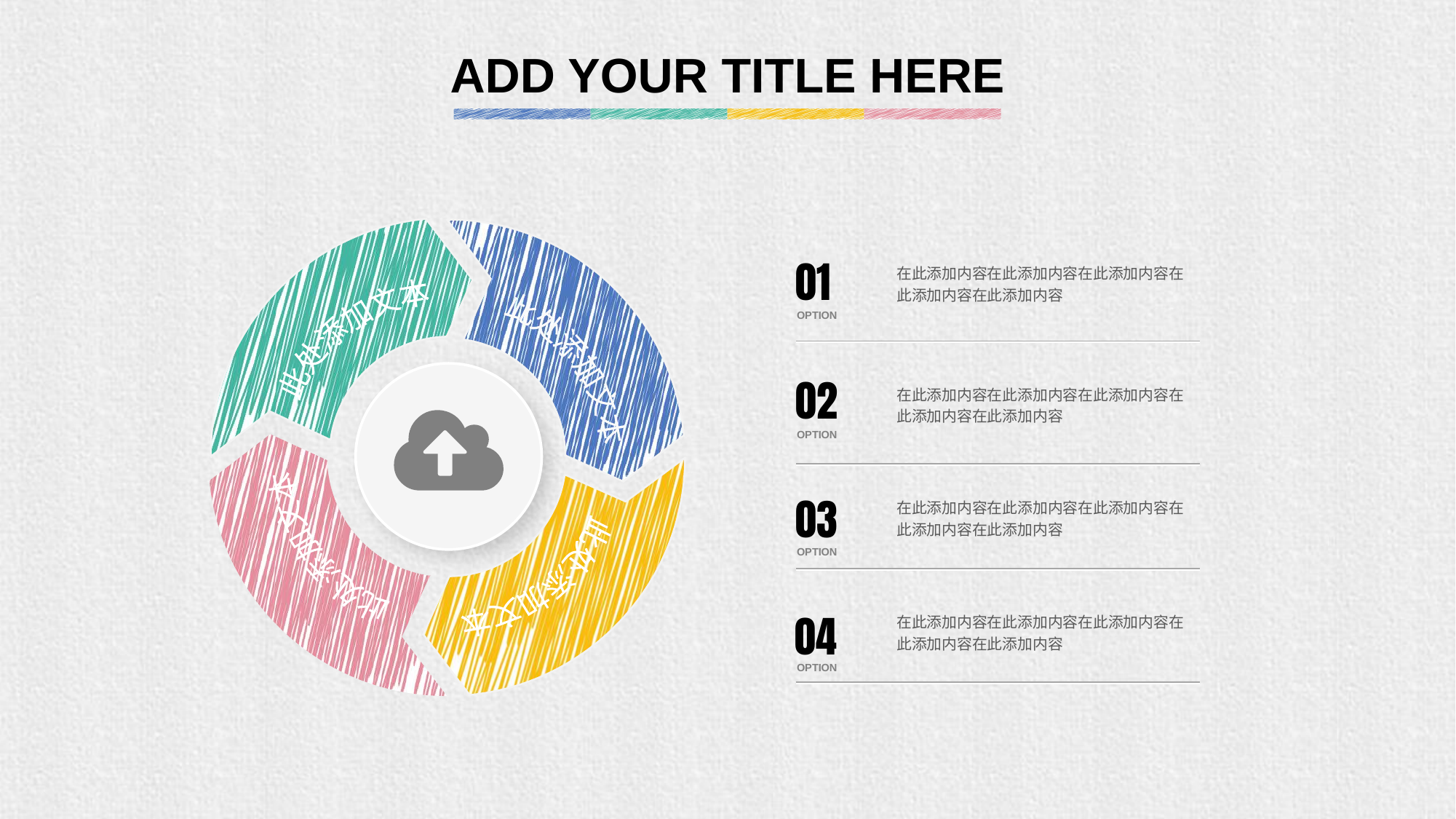

ADD YOUR TITLE HERE

此处添加文本
此处添加文本
此处添加文本
此处添加文本
在此添加内容在此添加内容在此添加内容在此添加内容在此添加内容
01
OPTION

02
OPTION
在此添加内容在此添加内容在此添加内容在此添加内容在此添加内容
在此添加内容在此添加内容在此添加内容在此添加内容在此添加内容
03
OPTION
在此添加内容在此添加内容在此添加内容在此添加内容在此添加内容
04
OPTION